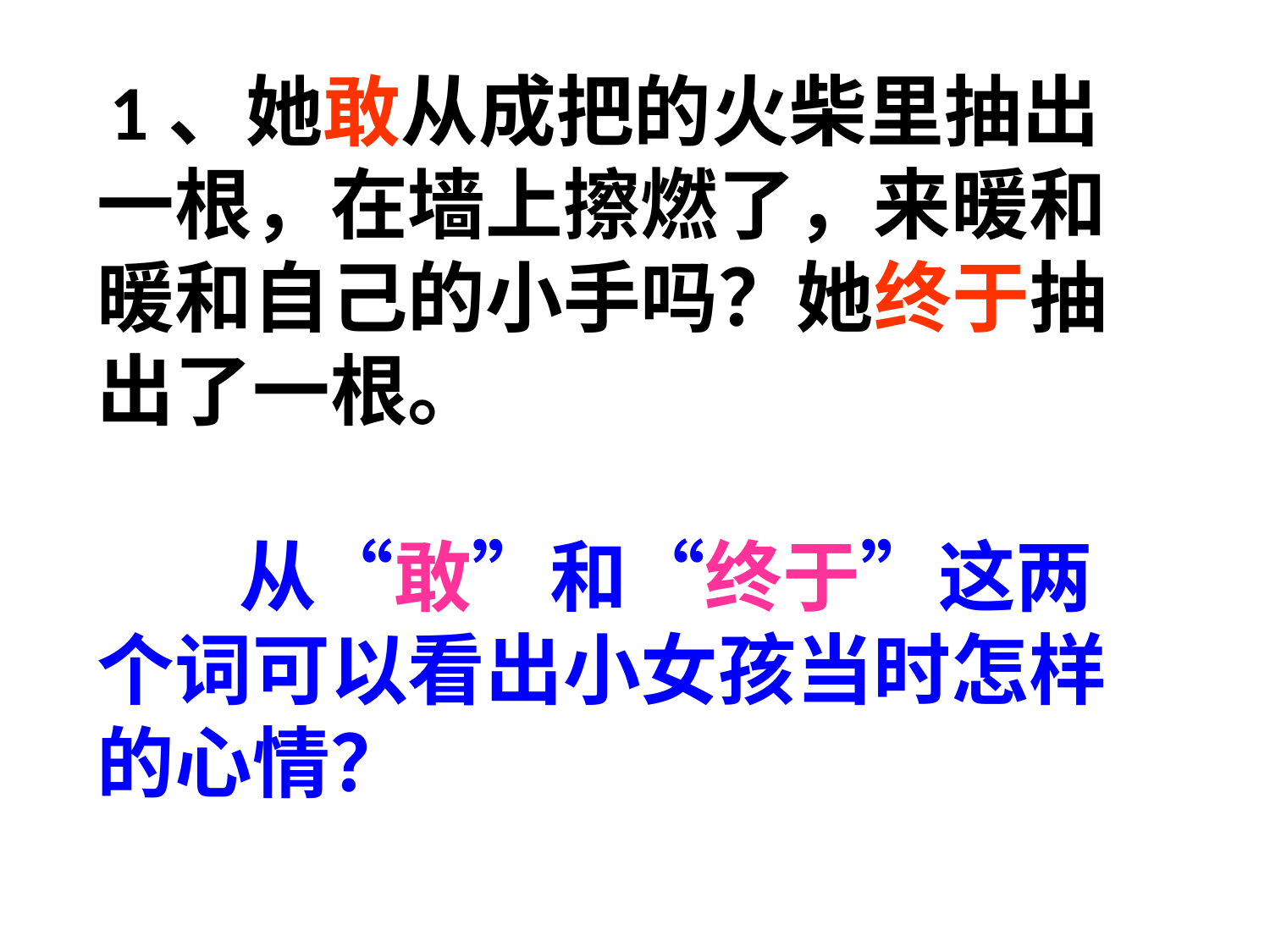

1、她敢从成把的火柴里抽出一根，在墙上擦燃了，来暖和暖和自己的小手吗？她终于抽出了一根。

       从“敢”和“终于”这两个词可以看出小女孩当时怎样的心情？